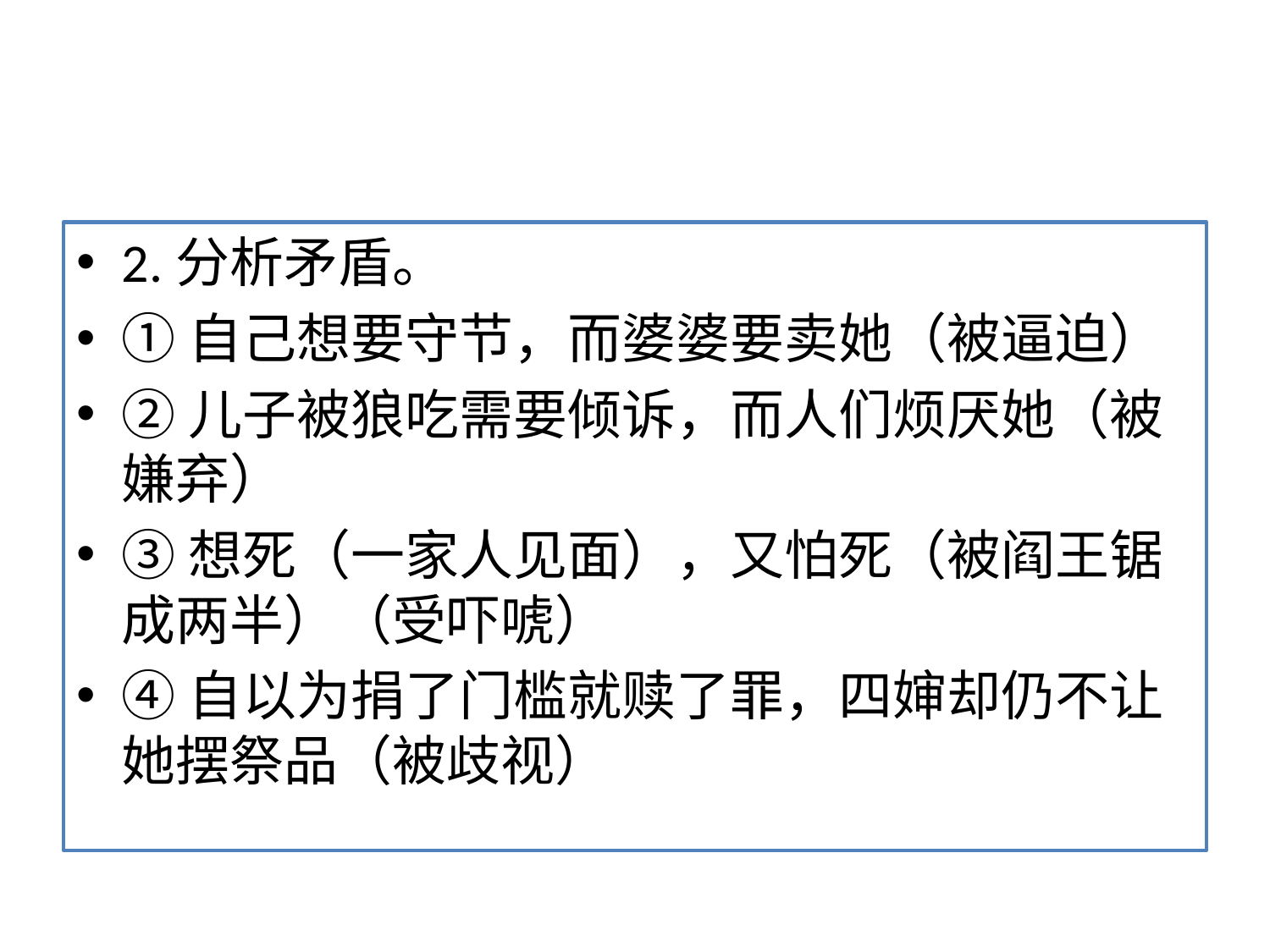

#
2.分析矛盾。
①自己想要守节，而婆婆要卖她（被逼迫）
②儿子被狼吃需要倾诉，而人们烦厌她（被嫌弃）
③想死（一家人见面），又怕死（被阎王锯成两半）（受吓唬）
④自以为捐了门槛就赎了罪，四婶却仍不让她摆祭品（被歧视）